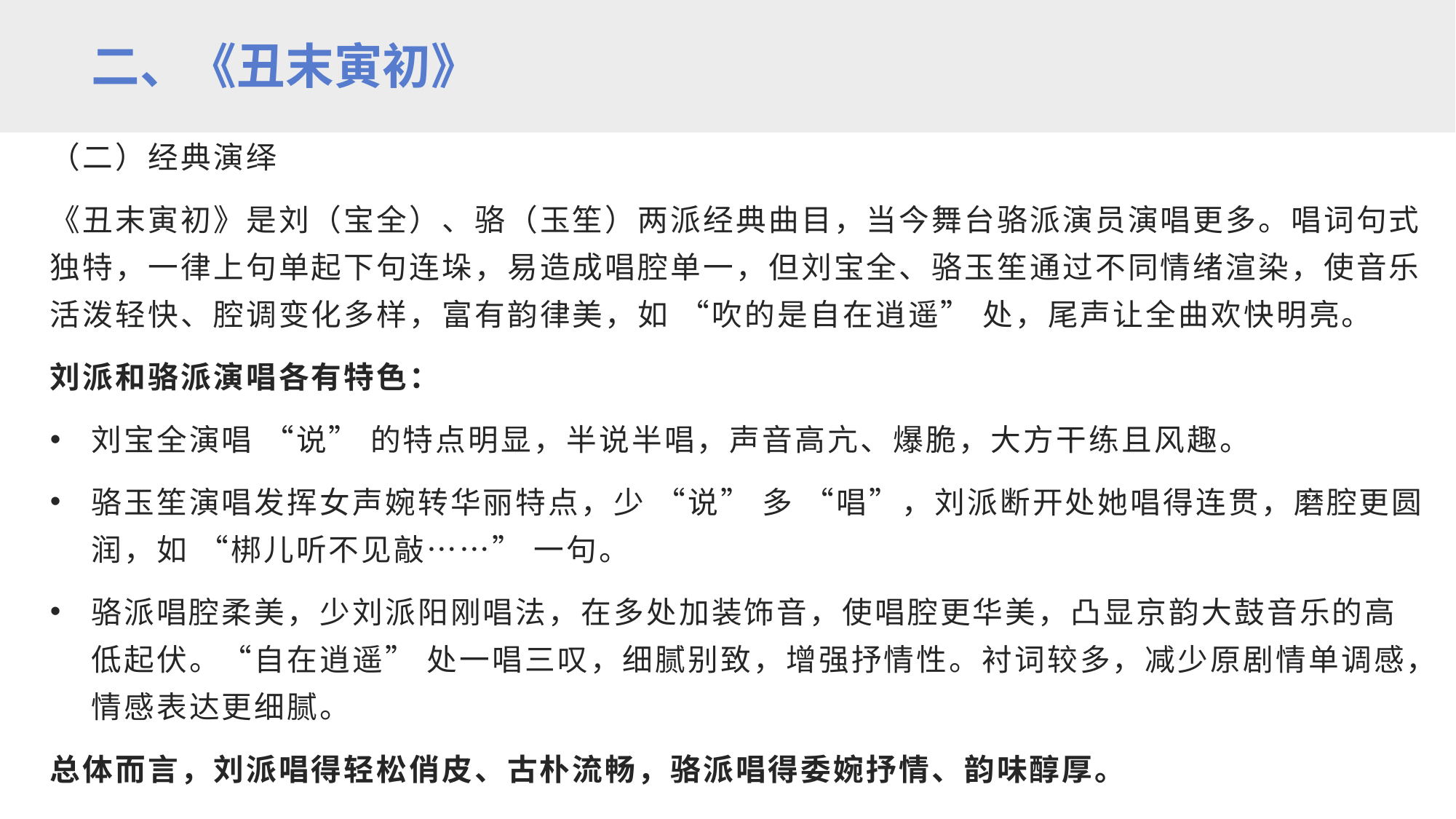

二、《丑末寅初》
（二）经典演绎
《丑末寅初》是刘（宝全）、骆（玉笙）两派经典曲目，当今舞台骆派演员演唱更多。唱词句式独特，一律上句单起下句连垛，易造成唱腔单一，但刘宝全、骆玉笙通过不同情绪渲染，使音乐活泼轻快、腔调变化多样，富有韵律美，如 “吹的是自在逍遥” 处，尾声让全曲欢快明亮。
刘派和骆派演唱各有特色：
刘宝全演唱 “说” 的特点明显，半说半唱，声音高亢、爆脆，大方干练且风趣。
骆玉笙演唱发挥女声婉转华丽特点，少 “说” 多 “唱”，刘派断开处她唱得连贯，磨腔更圆润，如 “梆儿听不见敲……” 一句。
骆派唱腔柔美，少刘派阳刚唱法，在多处加装饰音，使唱腔更华美，凸显京韵大鼓音乐的高低起伏。“自在逍遥” 处一唱三叹，细腻别致，增强抒情性。衬词较多，减少原剧情单调感，情感表达更细腻。
总体而言，刘派唱得轻松俏皮、古朴流畅，骆派唱得委婉抒情、韵味醇厚。